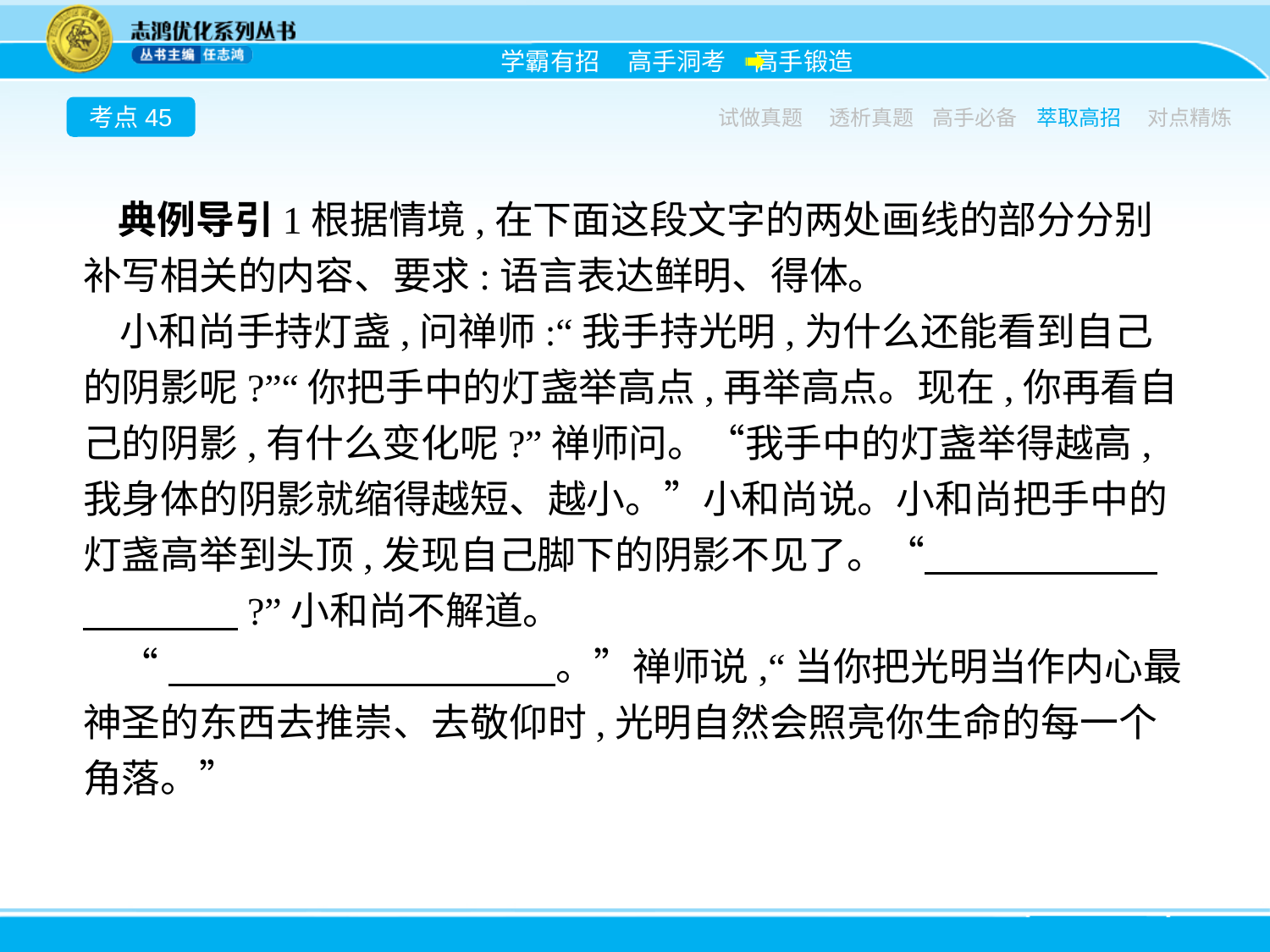

考点45
试做真题
透析真题
高手必备
萃取高招
对点精炼
典例导引1根据情境,在下面这段文字的两处画线的部分分别补写相关的内容、要求:语言表达鲜明、得体。
小和尚手持灯盏,问禅师:“我手持光明,为什么还能看到自己的阴影呢?”“你把手中的灯盏举高点,再举高点。现在,你再看自己的阴影,有什么变化呢?”禅师问。“我手中的灯盏举得越高,我身体的阴影就缩得越短、越小。”小和尚说。小和尚把手中的灯盏高举到头顶,发现自己脚下的阴影不见了。“　　　　　　　　　　?”小和尚不解道。
“　　　　　　　　　　。”禅师说,“当你把光明当作内心最神圣的东西去推崇、去敬仰时,光明自然会照亮你生命的每一个角落。”